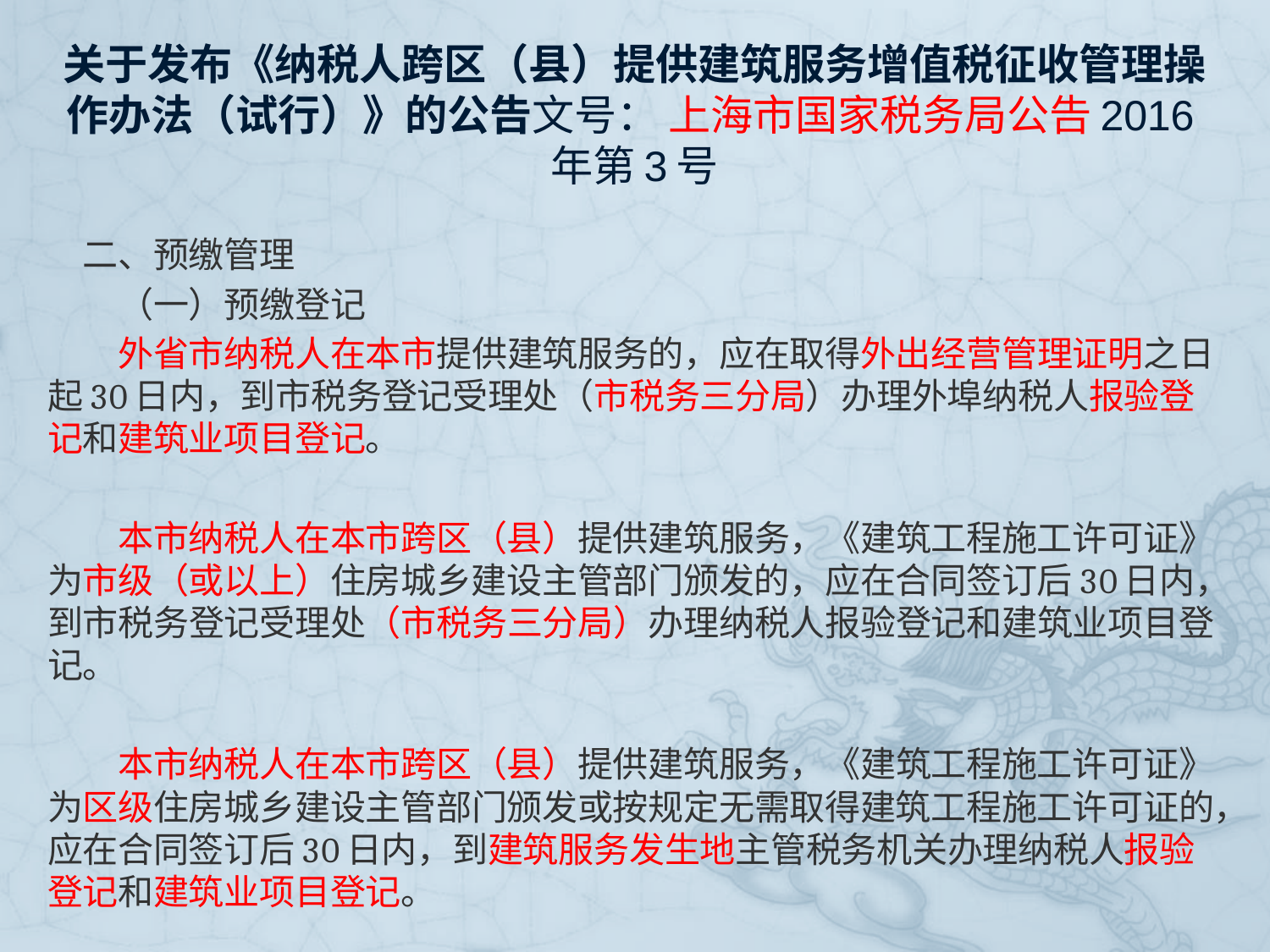

# 关于发布《纳税人跨区（县）提供建筑服务增值税征收管理操作办法（试行）》的公告文号： 上海市国家税务局公告2016年第3号
　二、预缴管理
　　（一）预缴登记
　　外省市纳税人在本市提供建筑服务的，应在取得外出经营管理证明之日起30日内，到市税务登记受理处（市税务三分局）办理外埠纳税人报验登记和建筑业项目登记。

　　本市纳税人在本市跨区（县）提供建筑服务，《建筑工程施工许可证》为市级（或以上）住房城乡建设主管部门颁发的，应在合同签订后30日内，到市税务登记受理处（市税务三分局）办理纳税人报验登记和建筑业项目登记。

　　本市纳税人在本市跨区（县）提供建筑服务，《建筑工程施工许可证》为区级住房城乡建设主管部门颁发或按规定无需取得建筑工程施工许可证的，应在合同签订后30日内，到建筑服务发生地主管税务机关办理纳税人报验登记和建筑业项目登记。